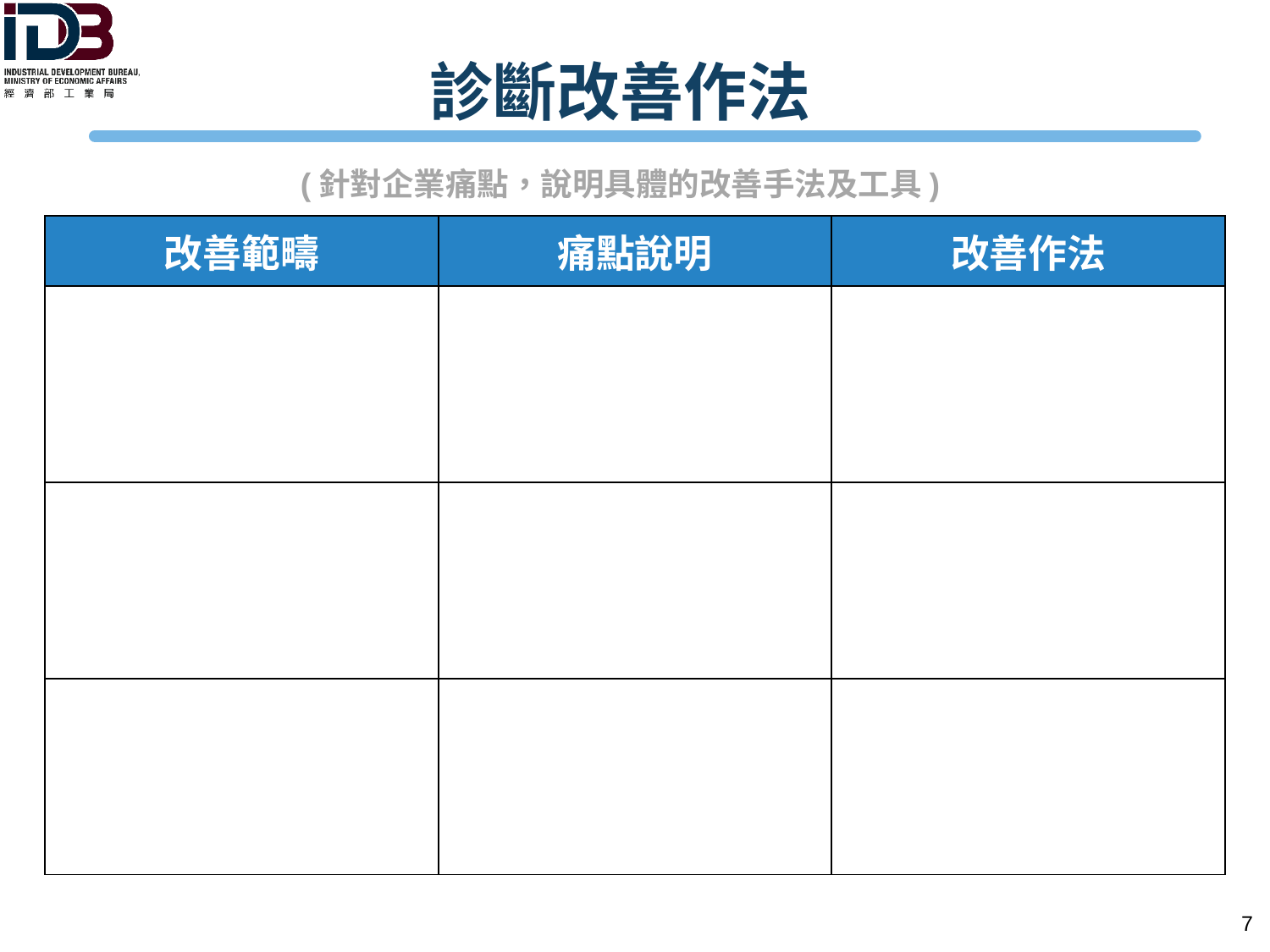

# 診斷改善作法
(針對企業痛點，說明具體的改善手法及工具)
| 改善範疇 | 痛點說明 | 改善作法 |
| --- | --- | --- |
|  |  |  |
|  |  |  |
|  |  |  |
7